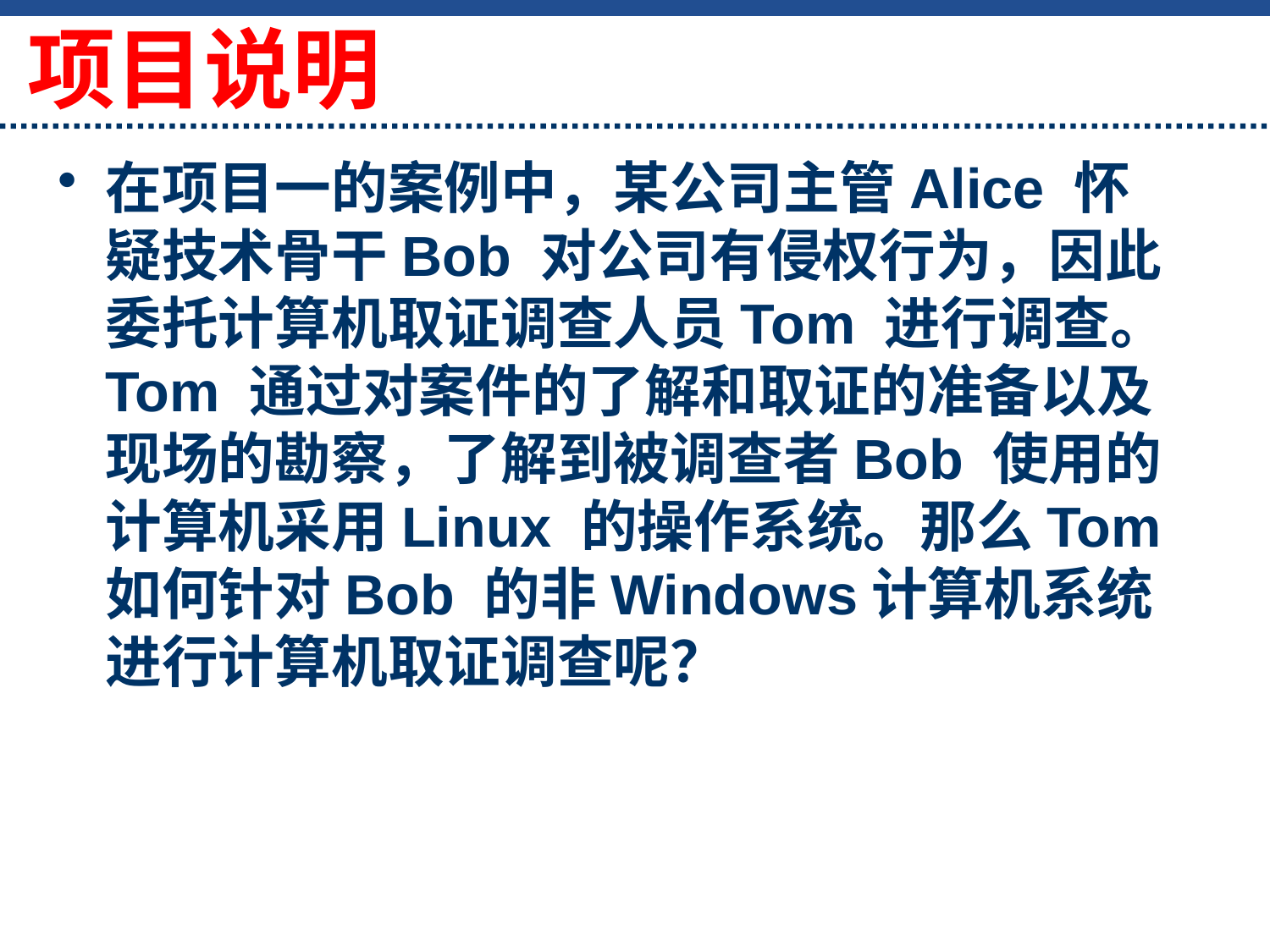

项目说明
在项目一的案例中，某公司主管Alice 怀疑技术骨干Bob 对公司有侵权行为，因此委托计算机取证调查人员Tom 进行调查。Tom 通过对案件的了解和取证的准备以及现场的勘察，了解到被调查者Bob 使用的计算机采用Linux 的操作系统。那么Tom 如何针对Bob 的非Windows计算机系统进行计算机取证调查呢？